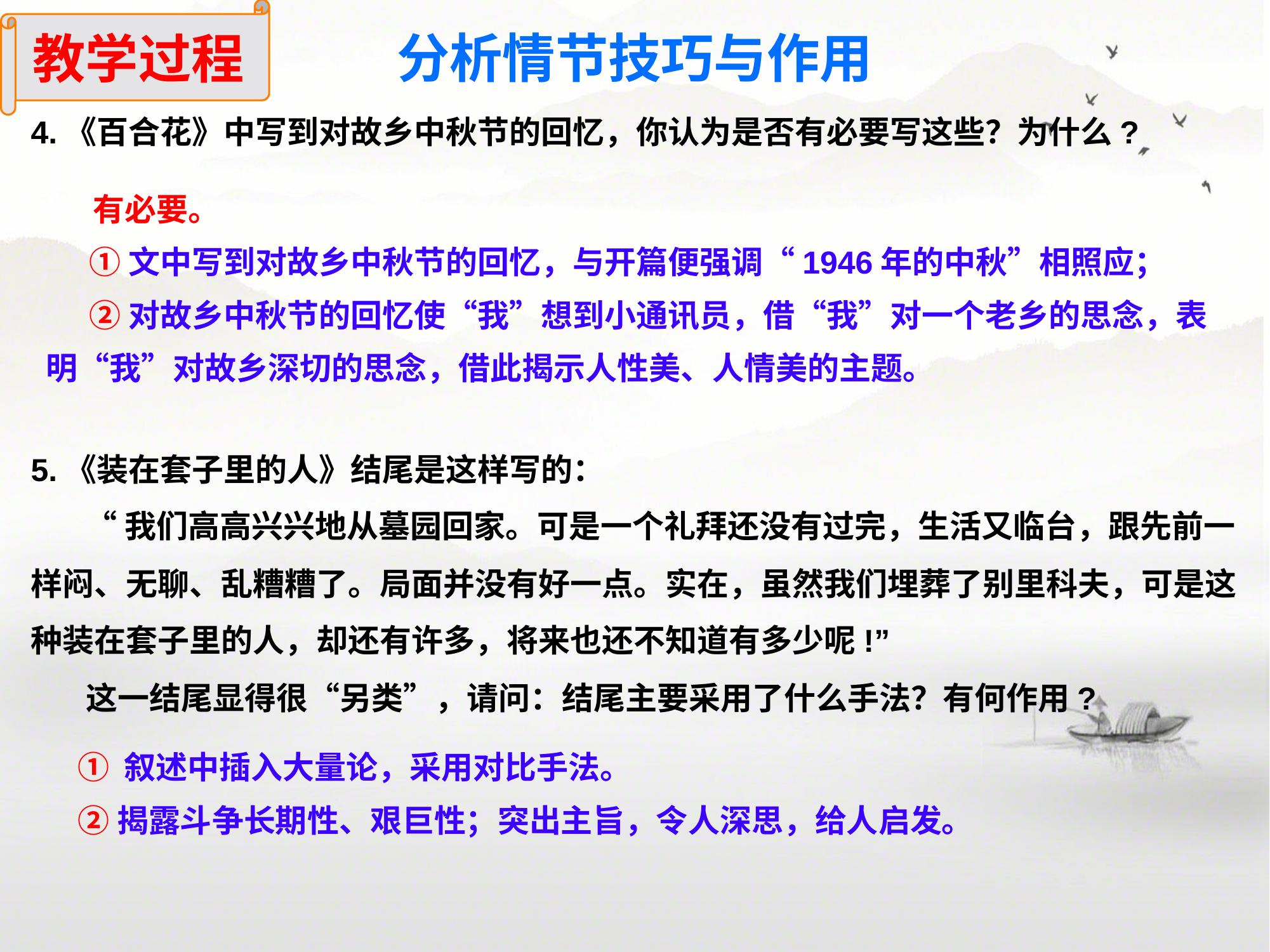

教学过程
分析情节技巧与作用
4.《百合花》中写到对故乡中秋节的回忆，你认为是否有必要写这些？为什么?
      有必要。
      ①文中写到对故乡中秋节的回忆，与开篇便强调“1946年的中秋”相照应；
      ②对故乡中秋节的回忆使“我”想到小通讯员，借“我”对一个老乡的思念，表明“我”对故乡深切的思念，借此揭示人性美、人情美的主题。
5.《装在套子里的人》结尾是这样写的：
       “我们高高兴兴地从墓园回家。可是一个礼拜还没有过完，生活又临台，跟先前一样闷、无聊、乱糟糟了。局面并没有好一点。实在，虽然我们埋葬了别里科夫，可是这种装在套子里的人，却还有许多，将来也还不知道有多少呢!”
      这一结尾显得很“另类”，请问：结尾主要采用了什么手法？有何作用?
① 叙述中插入大量论，采用对比手法。
②揭露斗争长期性、艰巨性；突出主旨，令人深思，给人启发。